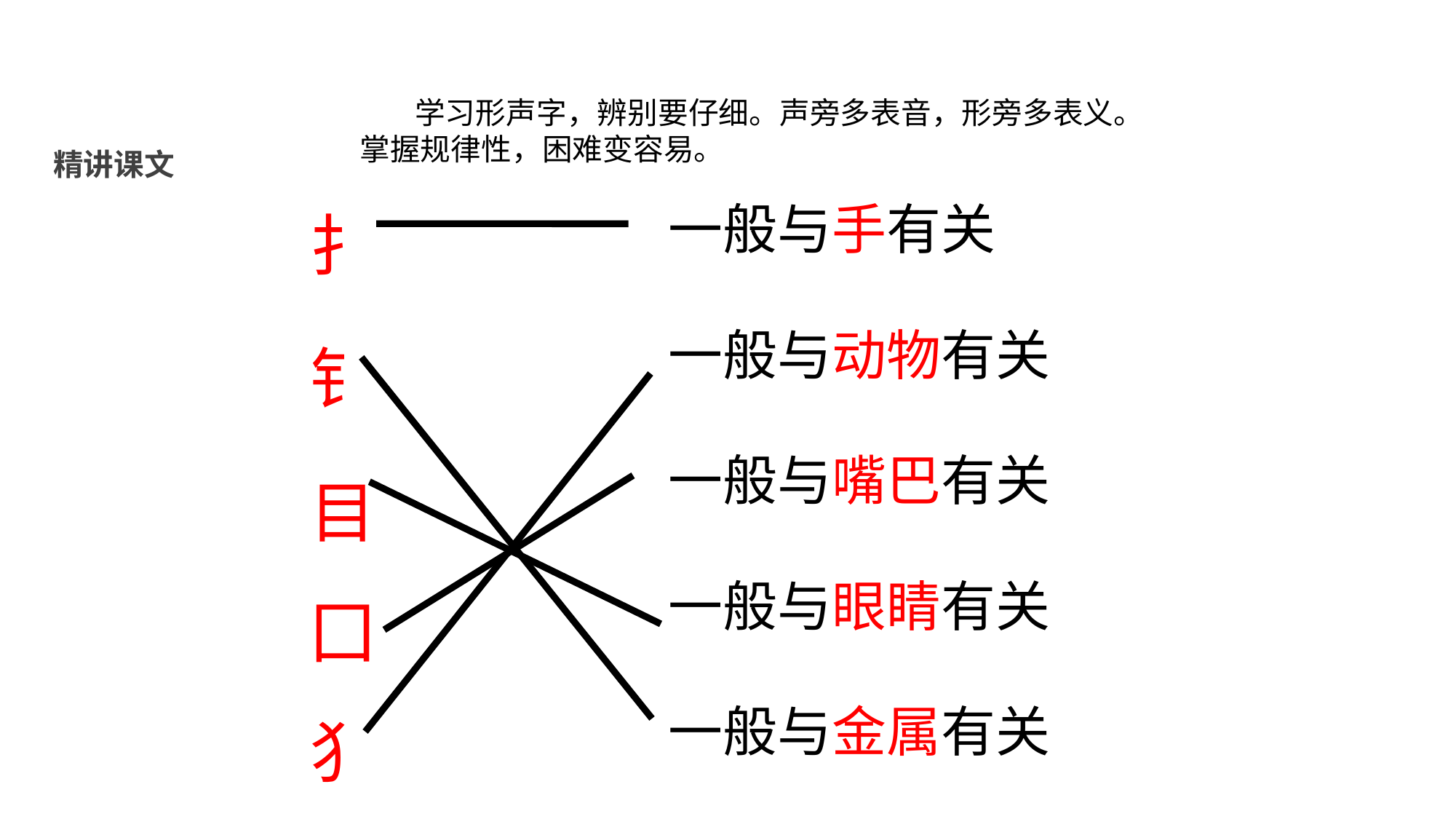

学习形声字，辨别要仔细。声旁多表音，形旁多表义。掌握规律性，困难变容易。
精讲课文
一般与手有关
一般与动物有关
一般与嘴巴有关
一般与眼睛有关
一般与金属有关
  扌
  钅
  目
  囗
  犭